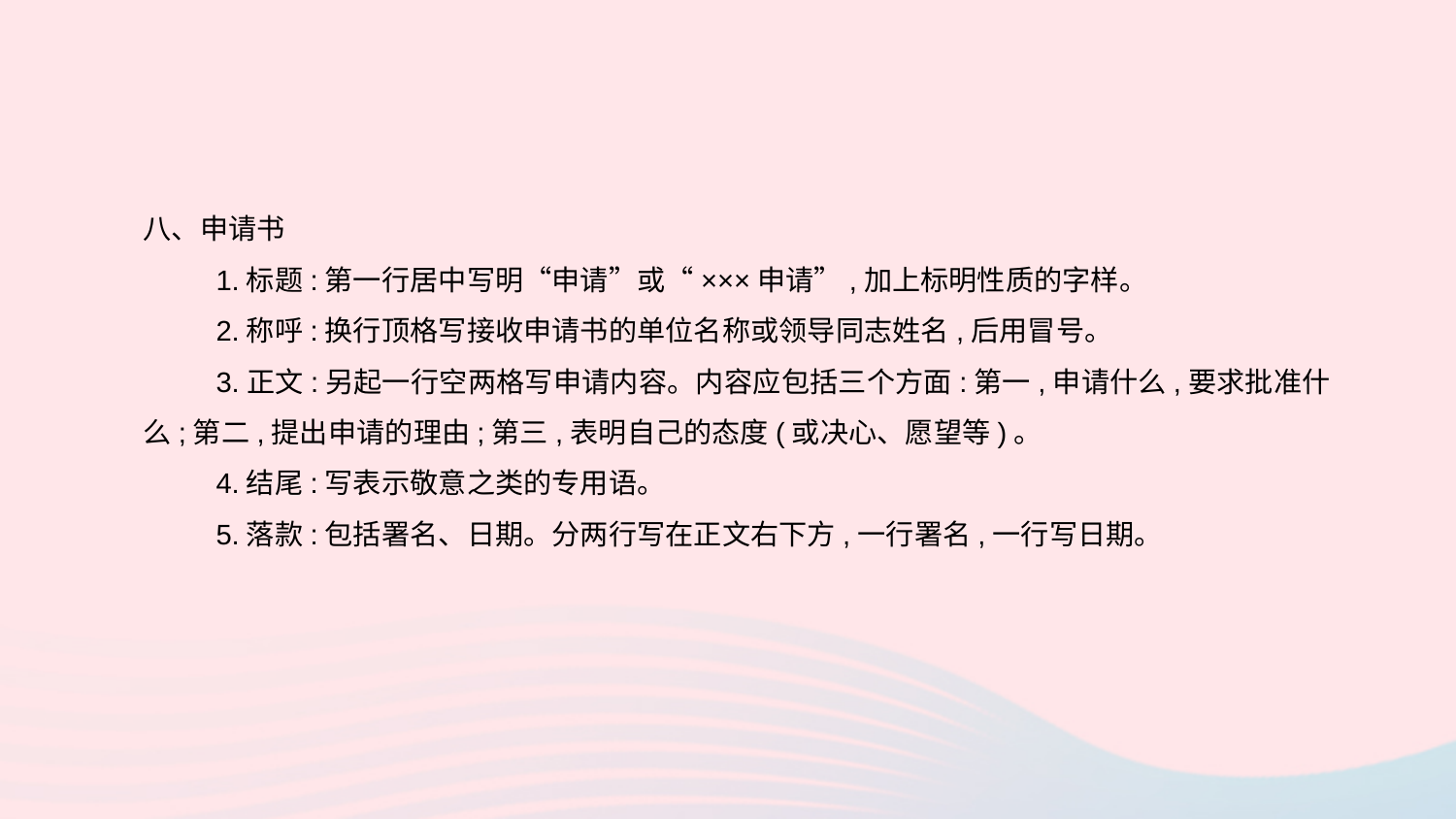

八、申请书
1.标题:第一行居中写明“申请”或“×××申请”,加上标明性质的字样。
2.称呼:换行顶格写接收申请书的单位名称或领导同志姓名,后用冒号。
3.正文:另起一行空两格写申请内容。内容应包括三个方面:第一,申请什么,要求批准什么;第二,提出申请的理由;第三,表明自己的态度(或决心、愿望等)。
4.结尾:写表示敬意之类的专用语。
5.落款:包括署名、日期。分两行写在正文右下方,一行署名,一行写日期。